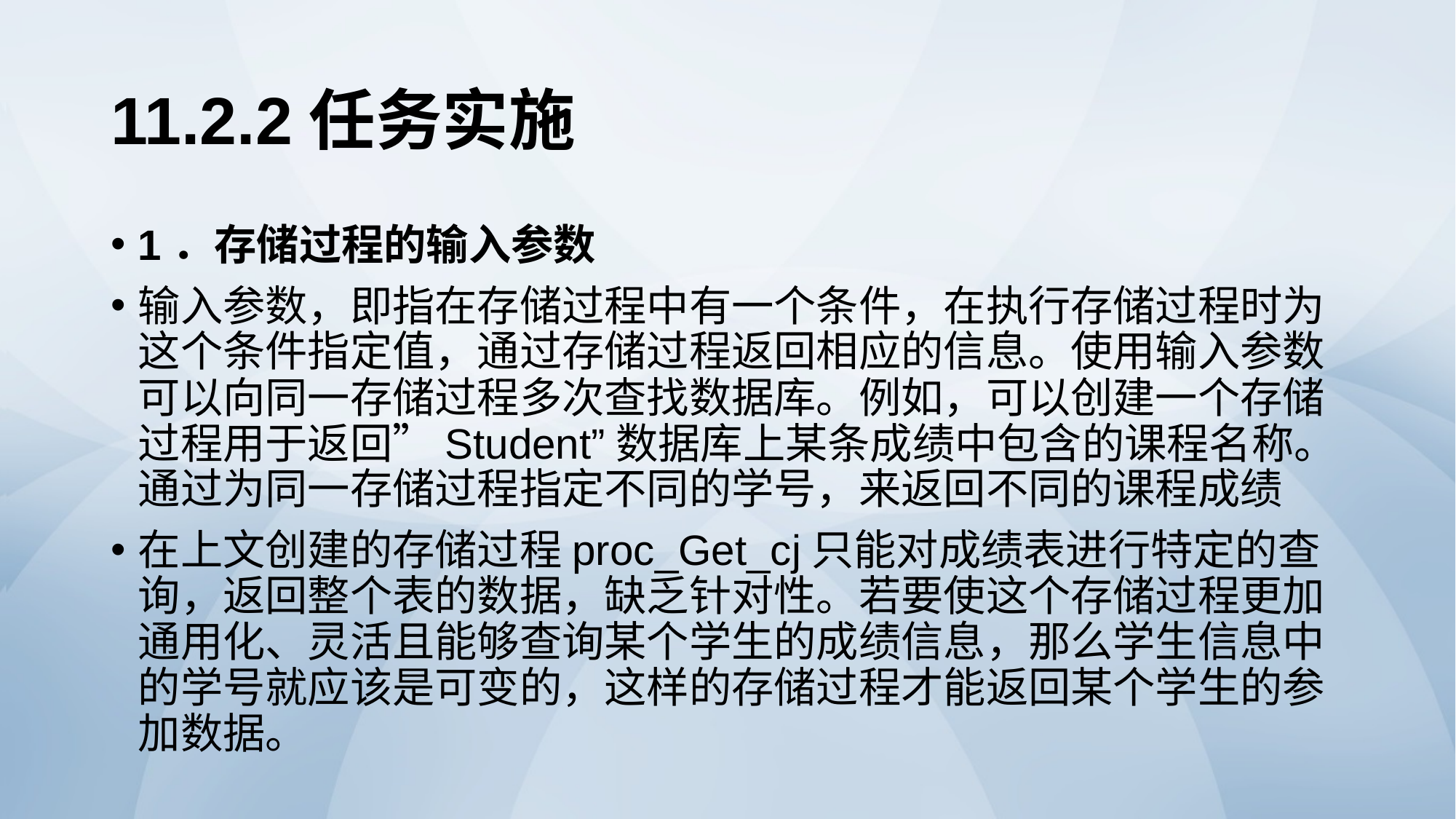

# 11.2.2任务实施
1．存储过程的输入参数
输入参数，即指在存储过程中有一个条件，在执行存储过程时为这个条件指定值，通过存储过程返回相应的信息。使用输入参数可以向同一存储过程多次查找数据库。例如，可以创建一个存储过程用于返回”Student”数据库上某条成绩中包含的课程名称。通过为同一存储过程指定不同的学号，来返回不同的课程成绩
在上文创建的存储过程proc_Get_cj只能对成绩表进行特定的查询，返回整个表的数据，缺乏针对性。若要使这个存储过程更加通用化、灵活且能够查询某个学生的成绩信息，那么学生信息中的学号就应该是可变的，这样的存储过程才能返回某个学生的参加数据。